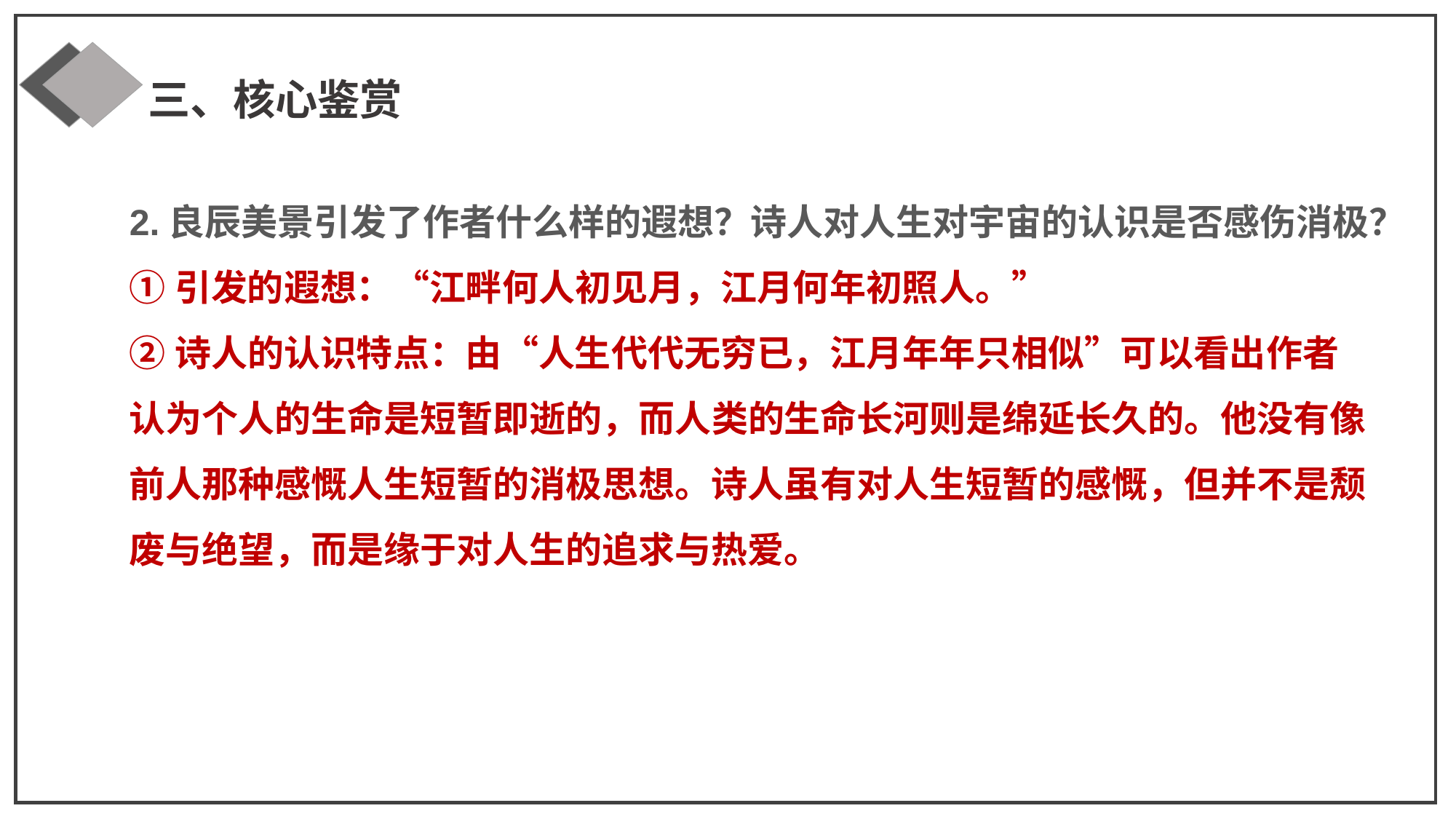

三、核心鉴赏
2.良辰美景引发了作者什么样的遐想？诗人对人生对宇宙的认识是否感伤消极？
①引发的遐想：“江畔何人初见月，江月何年初照人。”
②诗人的认识特点：由“人生代代无穷已，江月年年只相似”可以看出作者认为个人的生命是短暂即逝的，而人类的生命长河则是绵延长久的。他没有像前人那种感慨人生短暂的消极思想。诗人虽有对人生短暂的感慨，但并不是颓废与绝望，而是缘于对人生的追求与热爱。